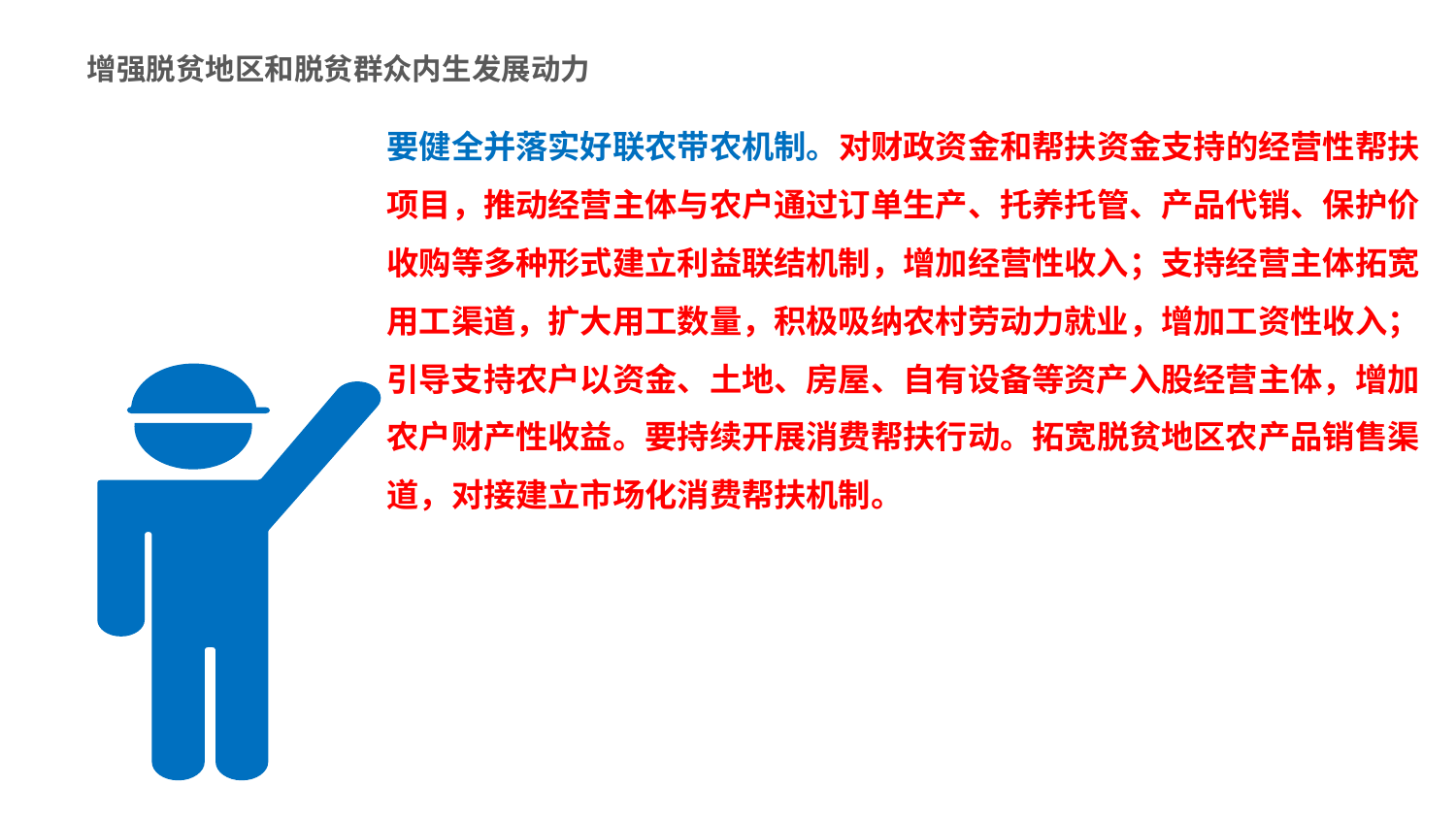

# 增强脱贫地区和脱贫群众内生发展动力
要健全并落实好联农带农机制。对财政资金和帮扶资金支持的经营性帮扶项目，推动经营主体与农户通过订单生产、托养托管、产品代销、保护价收购等多种形式建立利益联结机制，增加经营性收入；支持经营主体拓宽用工渠道，扩大用工数量，积极吸纳农村劳动力就业，增加工资性收入；引导支持农户以资金、土地、房屋、自有设备等资产入股经营主体，增加农户财产性收益。要持续开展消费帮扶行动。拓宽脱贫地区农产品销售渠道，对接建立市场化消费帮扶机制。